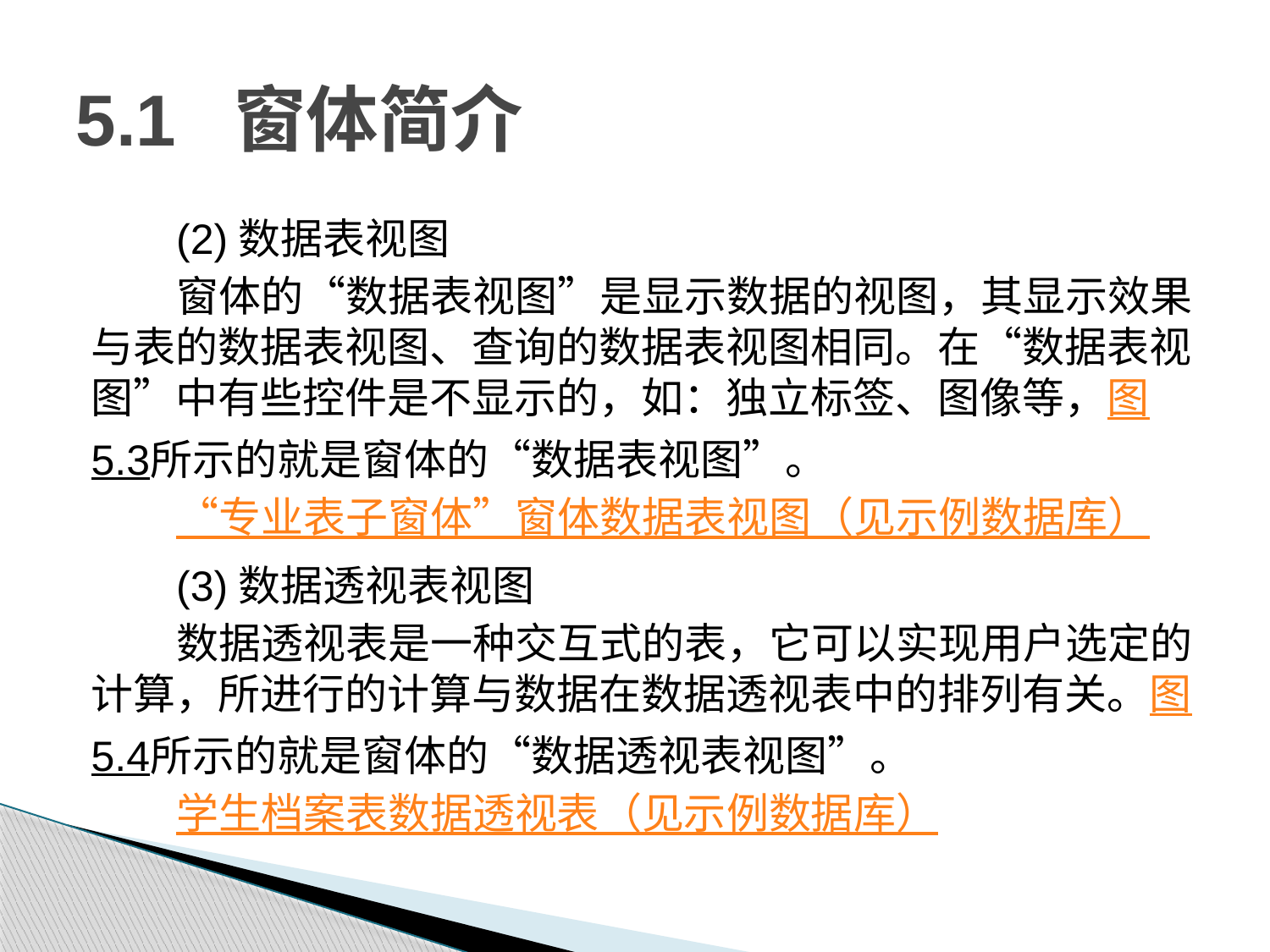

# 5.1  窗体简介
(2)数据表视图
窗体的“数据表视图”是显示数据的视图，其显示效果与表的数据表视图、查询的数据表视图相同。在“数据表视图”中有些控件是不显示的，如：独立标签、图像等，图5.3所示的就是窗体的“数据表视图”。
“专业表子窗体”窗体数据表视图（见示例数据库）
(3)数据透视表视图
数据透视表是一种交互式的表，它可以实现用户选定的计算，所进行的计算与数据在数据透视表中的排列有关。图5.4所示的就是窗体的“数据透视表视图”。
学生档案表数据透视表（见示例数据库）